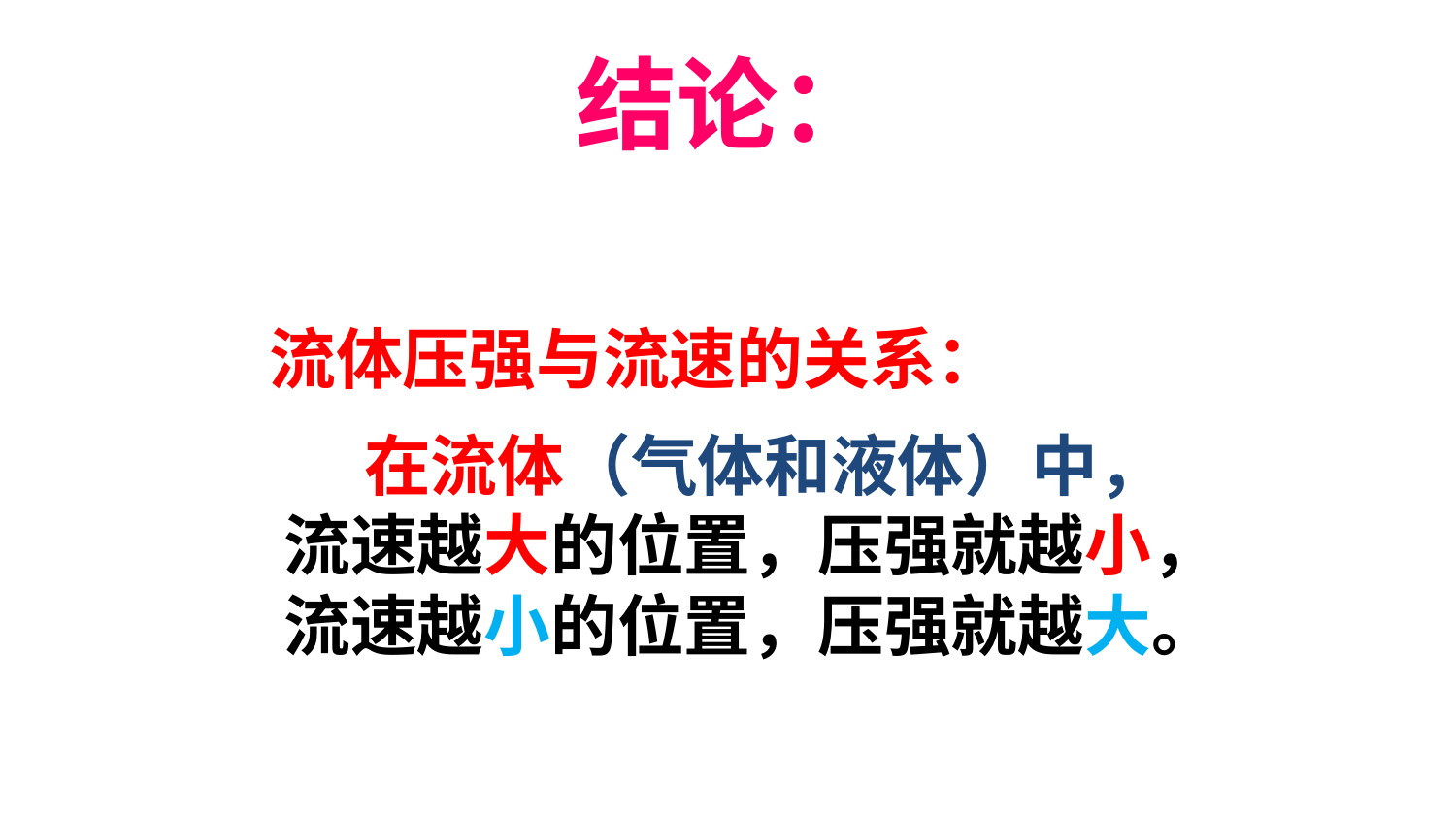

# 结论：
流体压强与流速的关系：
在流体（气体和液体）中，
流速越大的位置，压强就越小，流速越小的位置，压强就越大。